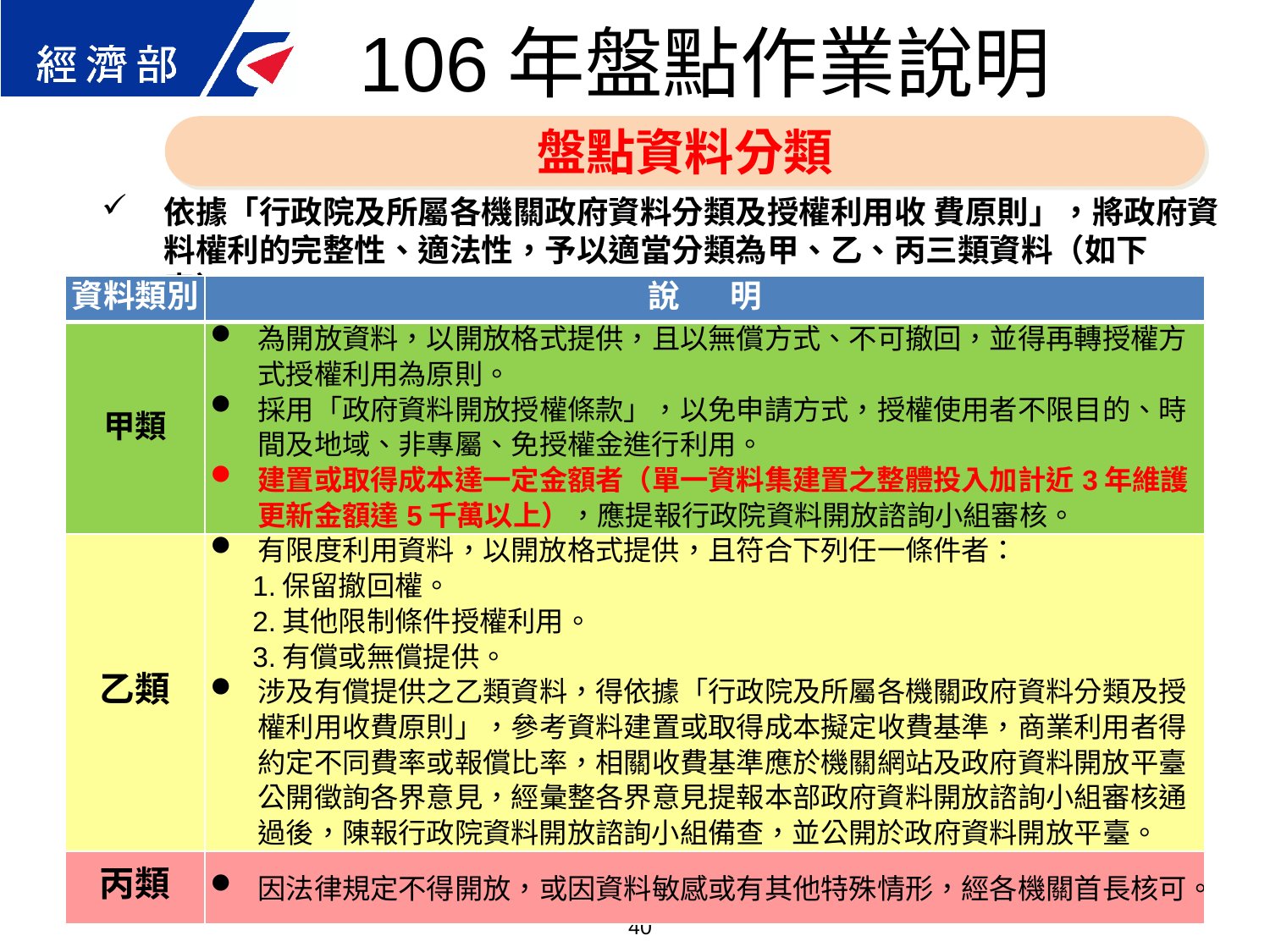

106年盤點作業說明
盤點資料分類
依據「行政院及所屬各機關政府資料分類及授權利用收 費原則」，將政府資料權利的完整性、適法性，予以適當分類為甲、乙、丙三類資料（如下表）。
| 資料類別 | 說 明 |
| --- | --- |
| 甲類 | 為開放資料，以開放格式提供，且以無償方式、不可撤回，並得再轉授權方式授權利用為原則。 採用「政府資料開放授權條款」，以免申請方式，授權使用者不限目的、時間及地域、非專屬、免授權金進行利用。 建置或取得成本達一定金額者（單一資料集建置之整體投入加計近3年維護更新金額達5千萬以上），應提報行政院資料開放諮詢小組審核。 |
| 乙類 | 有限度利用資料，以開放格式提供，且符合下列任一條件者： 1.保留撤回權。 2.其他限制條件授權利用。 3.有償或無償提供。 涉及有償提供之乙類資料，得依據「行政院及所屬各機關政府資料分類及授權利用收費原則」，參考資料建置或取得成本擬定收費基準，商業利用者得約定不同費率或報償比率，相關收費基準應於機關網站及政府資料開放平臺公開徵詢各界意見，經彙整各界意見提報本部政府資料開放諮詢小組審核通過後，陳報行政院資料開放諮詢小組備查，並公開於政府資料開放平臺。 |
| 丙類 | 因法律規定不得開放，或因資料敏感或有其他特殊情形，經各機關首長核可。 |
40